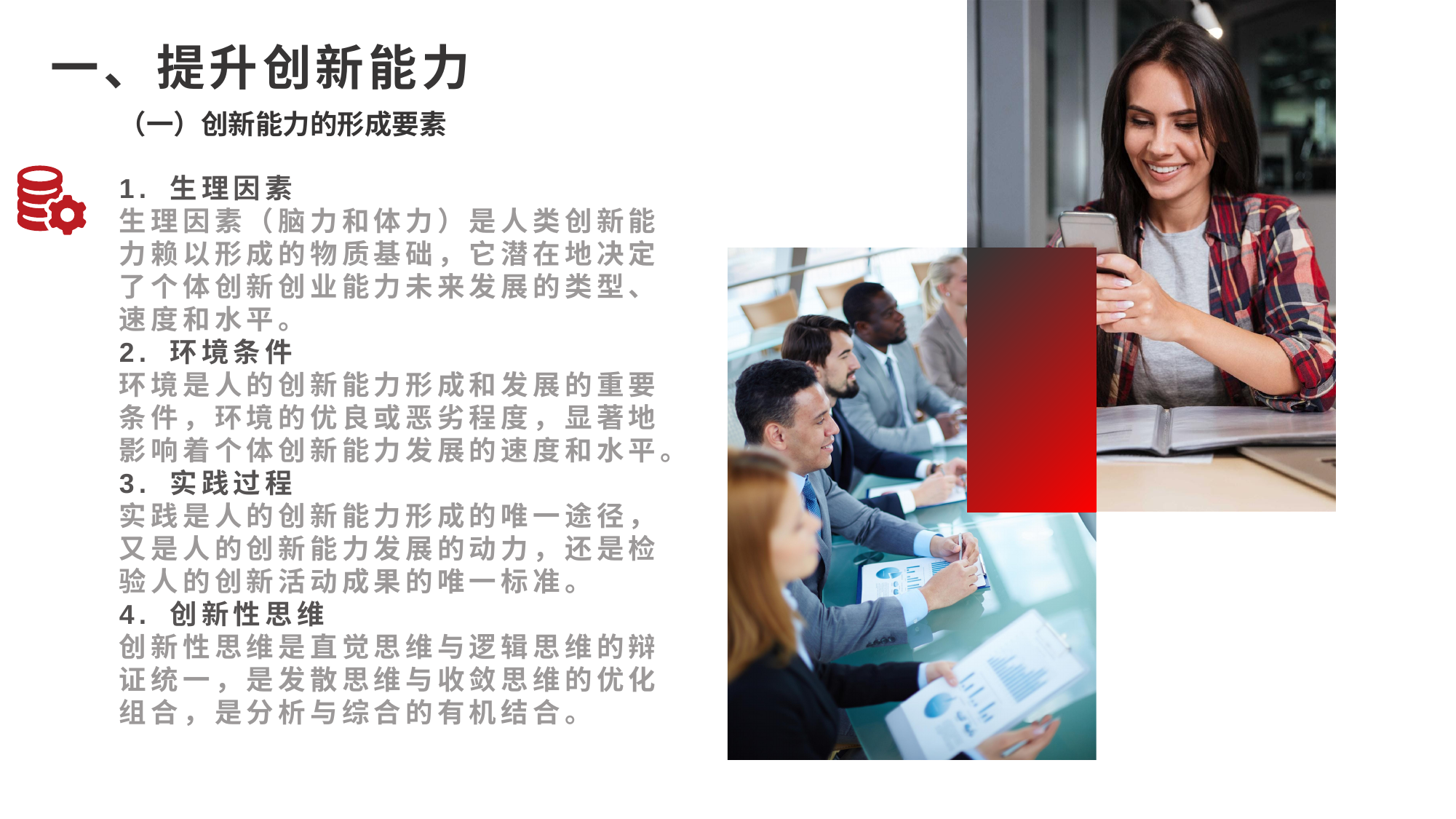

一、提升创新能力
（一）创新能力的形成要素
1. 生理因素
生理因素（脑力和体力）是人类创新能力赖以形成的物质基础，它潜在地决定了个体创新创业能力未来发展的类型、速度和水平。
2. 环境条件
环境是人的创新能力形成和发展的重要条件，环境的优良或恶劣程度，显著地影响着个体创新能力发展的速度和水平。
3. 实践过程
实践是人的创新能力形成的唯一途径，又是人的创新能力发展的动力，还是检验人的创新活动成果的唯一标准。
4. 创新性思维
创新性思维是直觉思维与逻辑思维的辩证统一，是发散思维与收敛思维的优化组合，是分析与综合的有机结合。